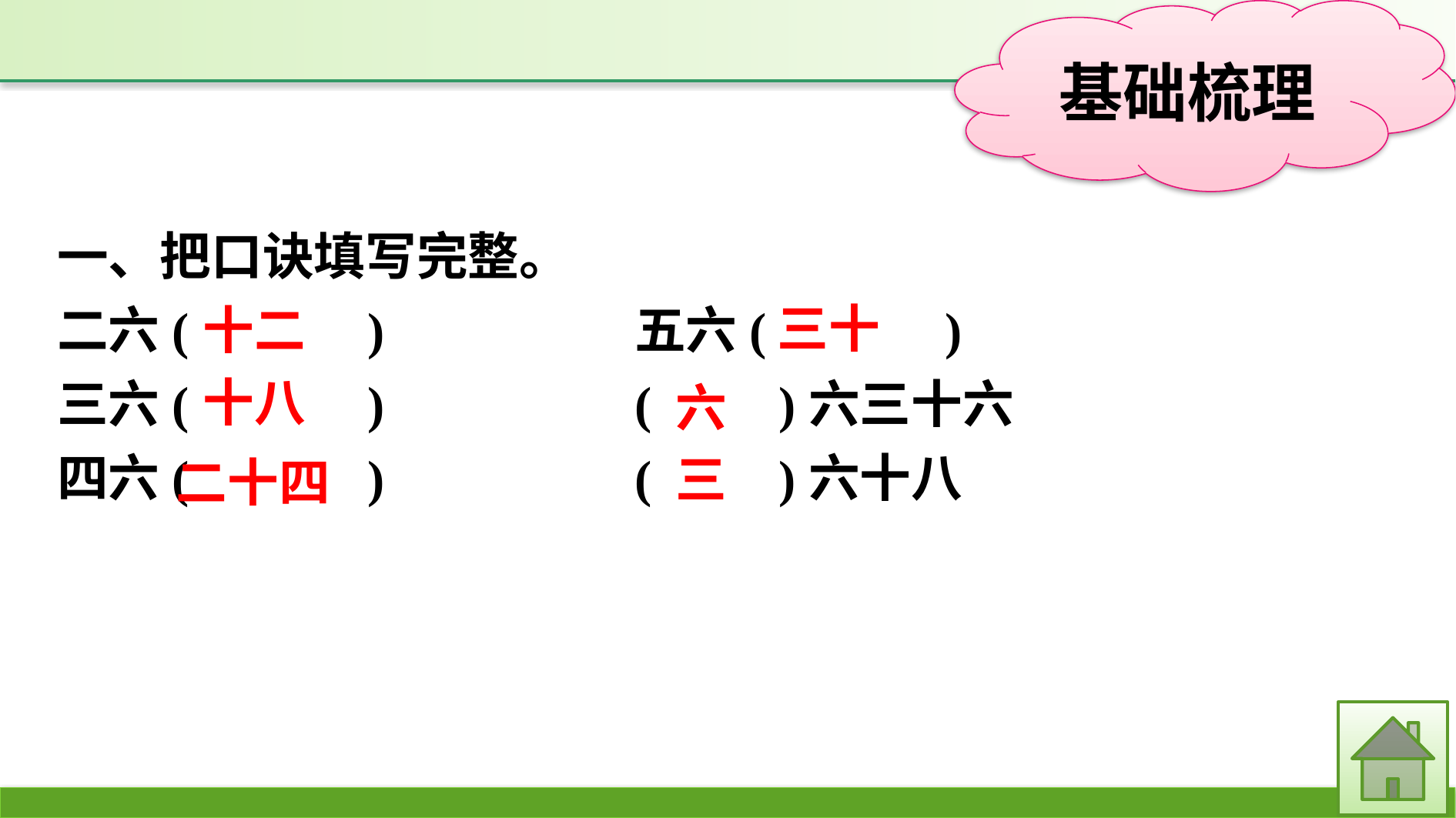

一、把口诀填写完整。
二六(　　　)　　　		五六(　　　)
三六(　　　)			(　　)六三十六
四六(　　　)			(　　)六十八
三十
十二
十八
六
三
二十四